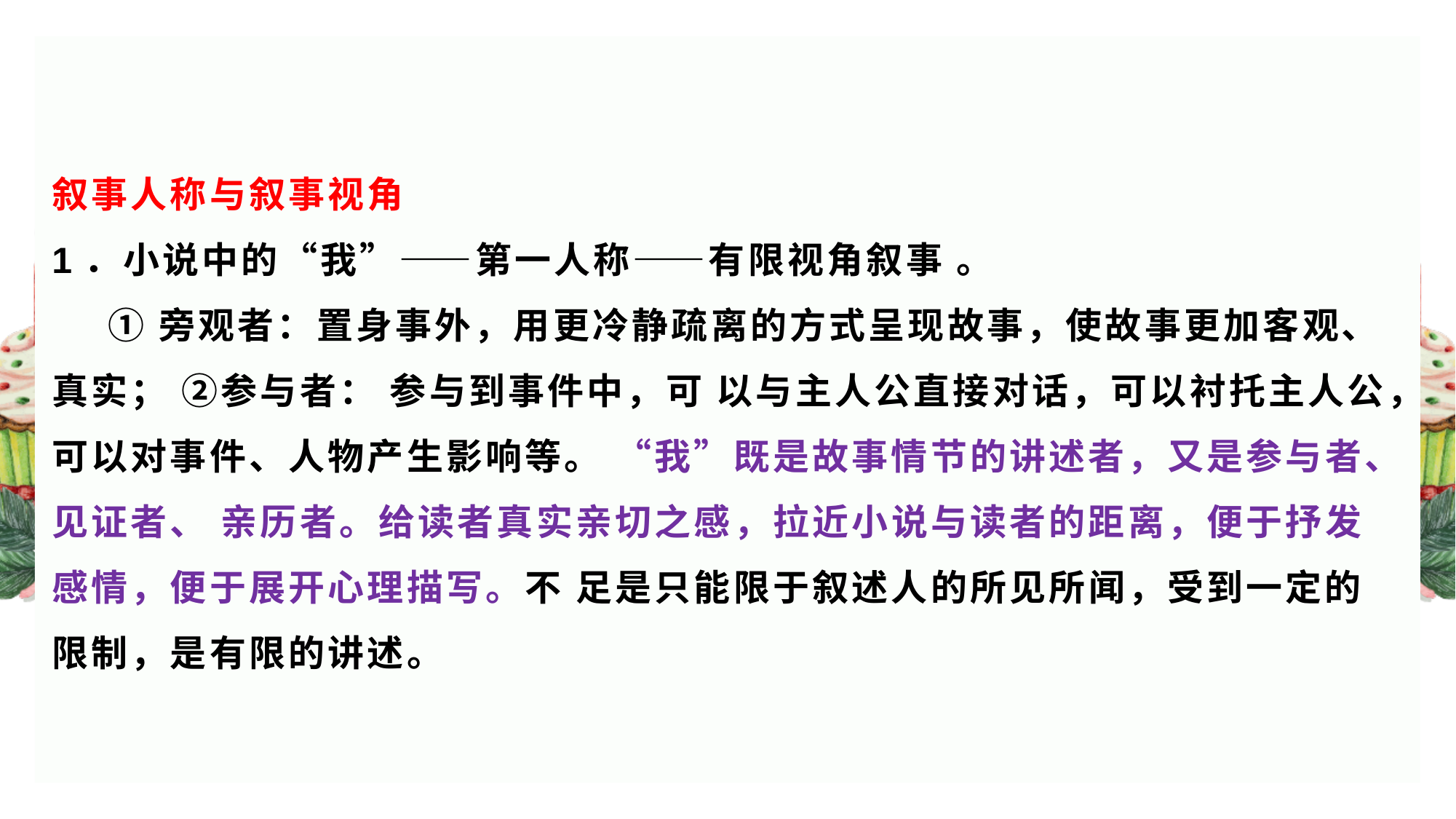

# 叙事人称与叙事视角 1．小说中的“我”——第一人称——有限视角叙事 。 ① 旁观者：置身事外，用更冷静疏离的方式呈现故事，使故事更加客观、真实； ②参与者： 参与到事件中，可 以与主人公直接对话，可以衬托主人公，可以对事件、人物产生影响等。 “我”既是故事情节的讲述者，又是参与者、见证者、 亲历者。给读者真实亲切之感，拉近小说与读者的距离，便于抒发感情，便于展开心理描写。不 足是只能限于叙述人的所见所闻，受到一定的限制，是有限的讲述。